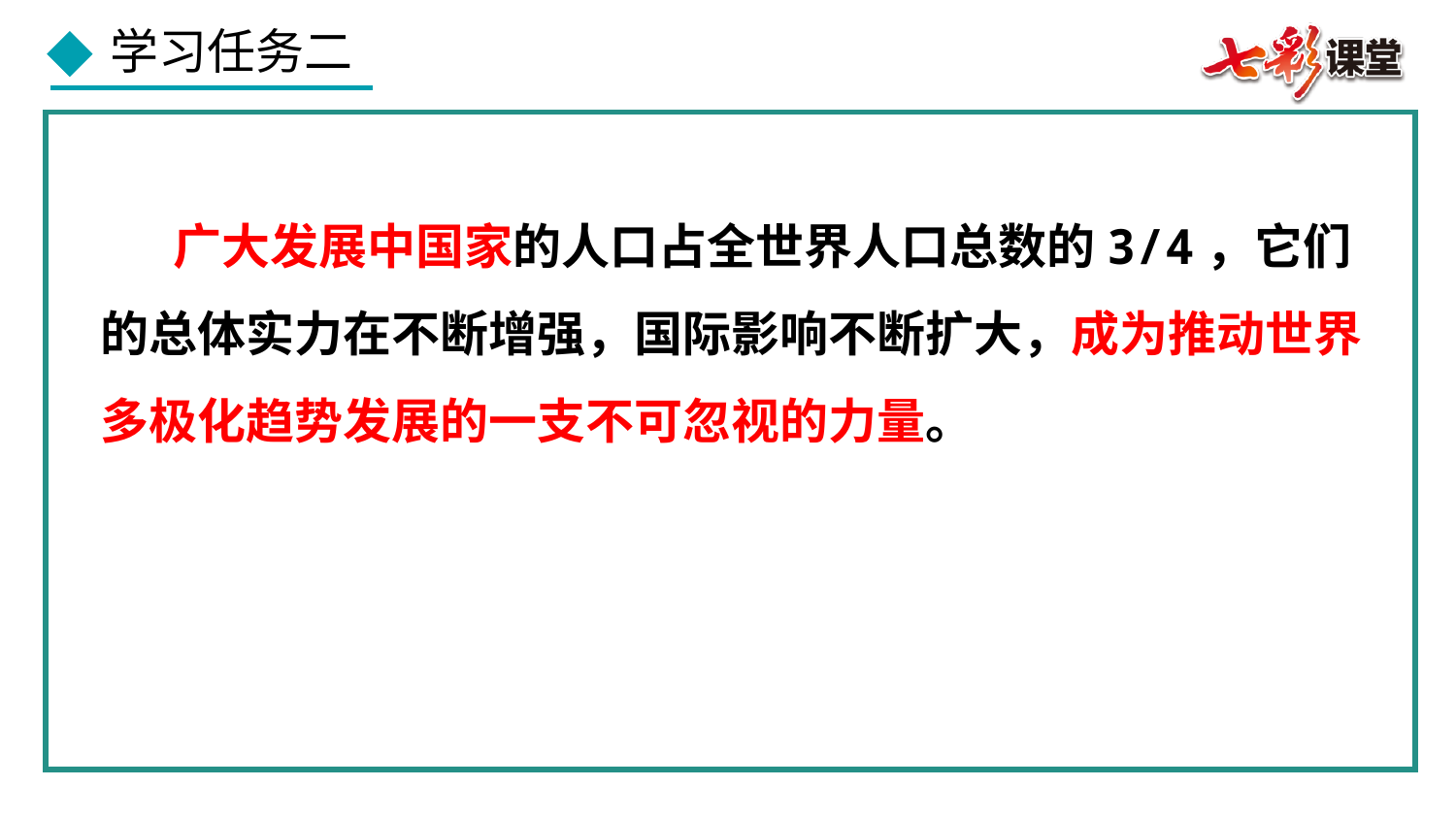

广大发展中国家的人口占全世界人口总数的3/4，它们的总体实力在不断增强，国际影响不断扩大，成为推动世界多极化趋势发展的一支不可忽视的力量。